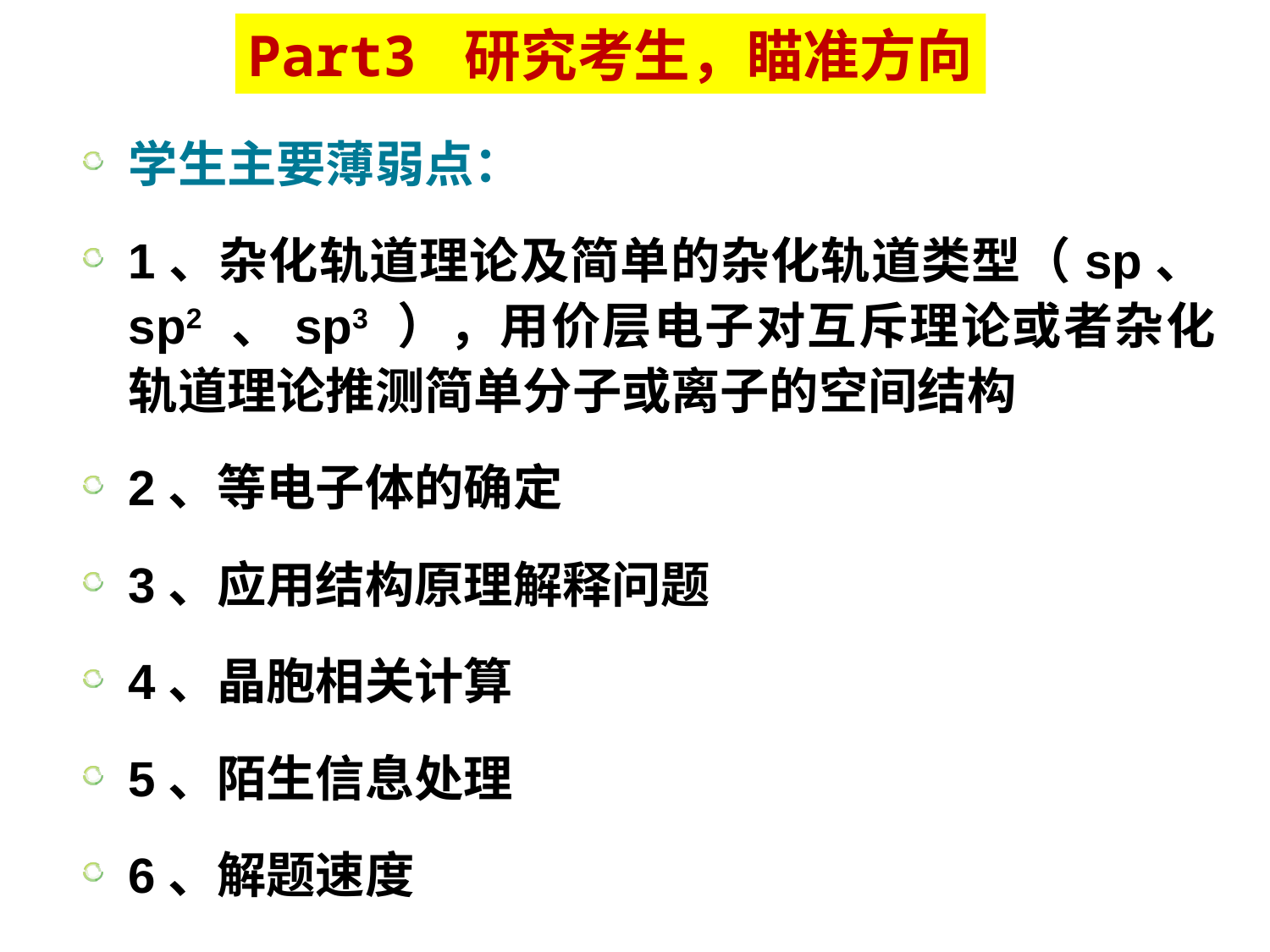

Part3 研究考生，瞄准方向
学生主要薄弱点：
1、杂化轨道理论及简单的杂化轨道类型（sp、sp2 、sp3 ），用价层电子对互斥理论或者杂化轨道理论推测简单分子或离子的空间结构
2、等电子体的确定
3、应用结构原理解释问题
4、晶胞相关计算
5、陌生信息处理
6、解题速度